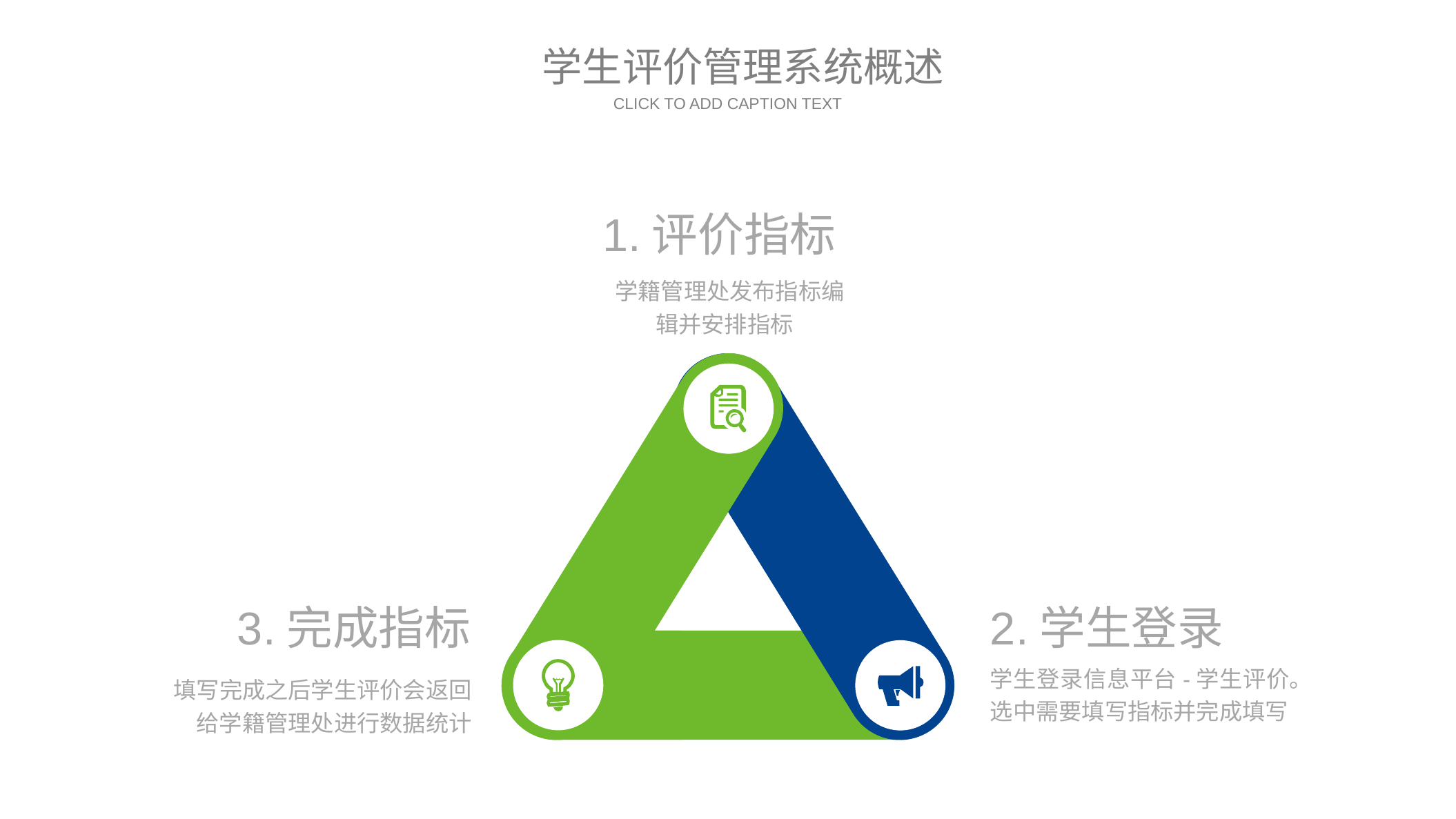

学生评价管理系统概述
CLICK TO ADD CAPTION TEXT
1.评价指标
 学籍管理处发布指标编辑并安排指标

3.完成指标
填写完成之后学生评价会返回
给学籍管理处进行数据统计
2.学生登录
学生登录信息平台-学生评价。选中需要填写指标并完成填写